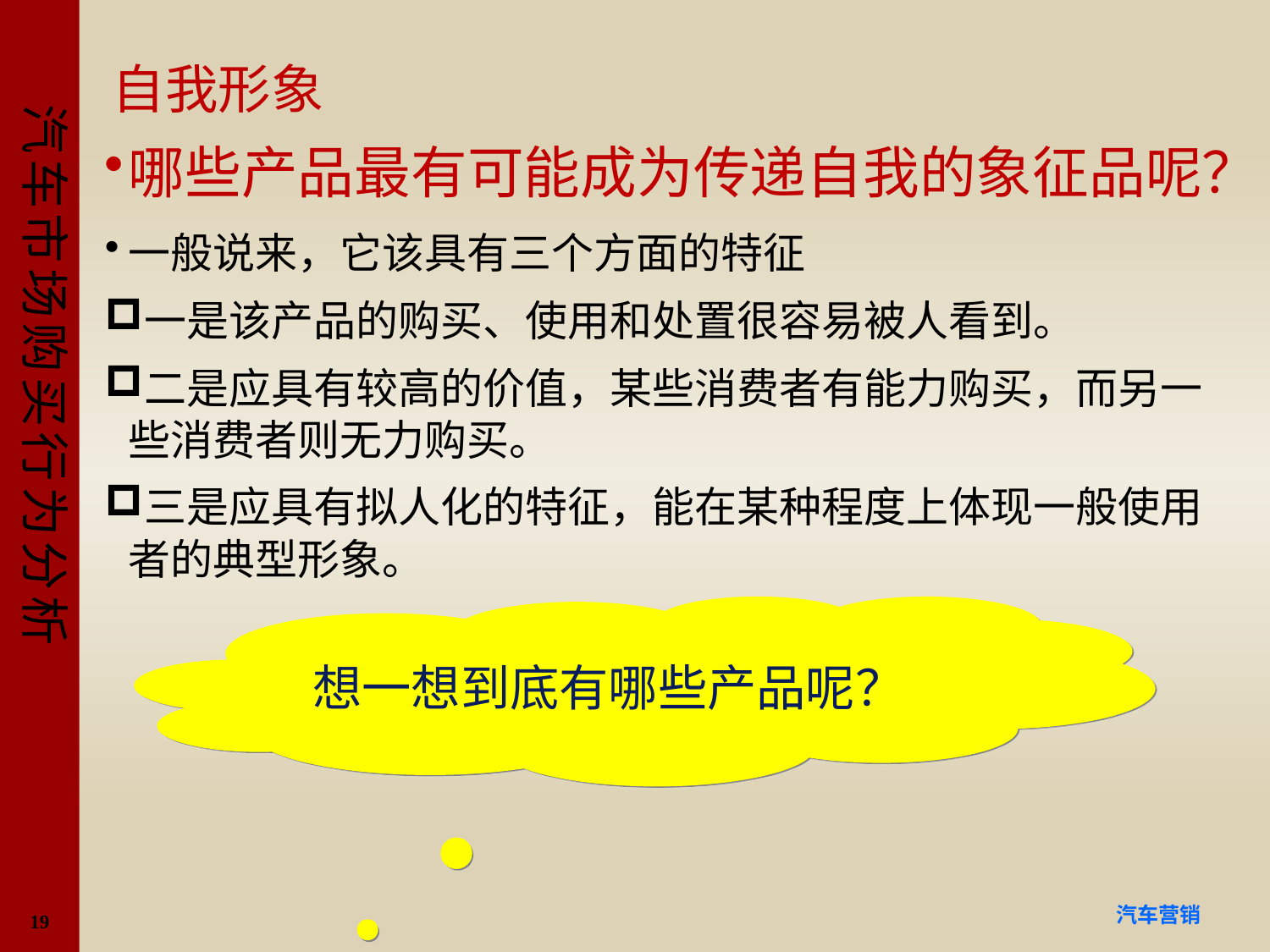

# 自我形象
哪些产品最有可能成为传递自我的象征品呢？
一般说来，它该具有三个方面的特征
一是该产品的购买、使用和处置很容易被人看到。
二是应具有较高的价值，某些消费者有能力购买，而另一些消费者则无力购买。
三是应具有拟人化的特征，能在某种程度上体现一般使用者的典型形象。
想一想到底有哪些产品呢？
19